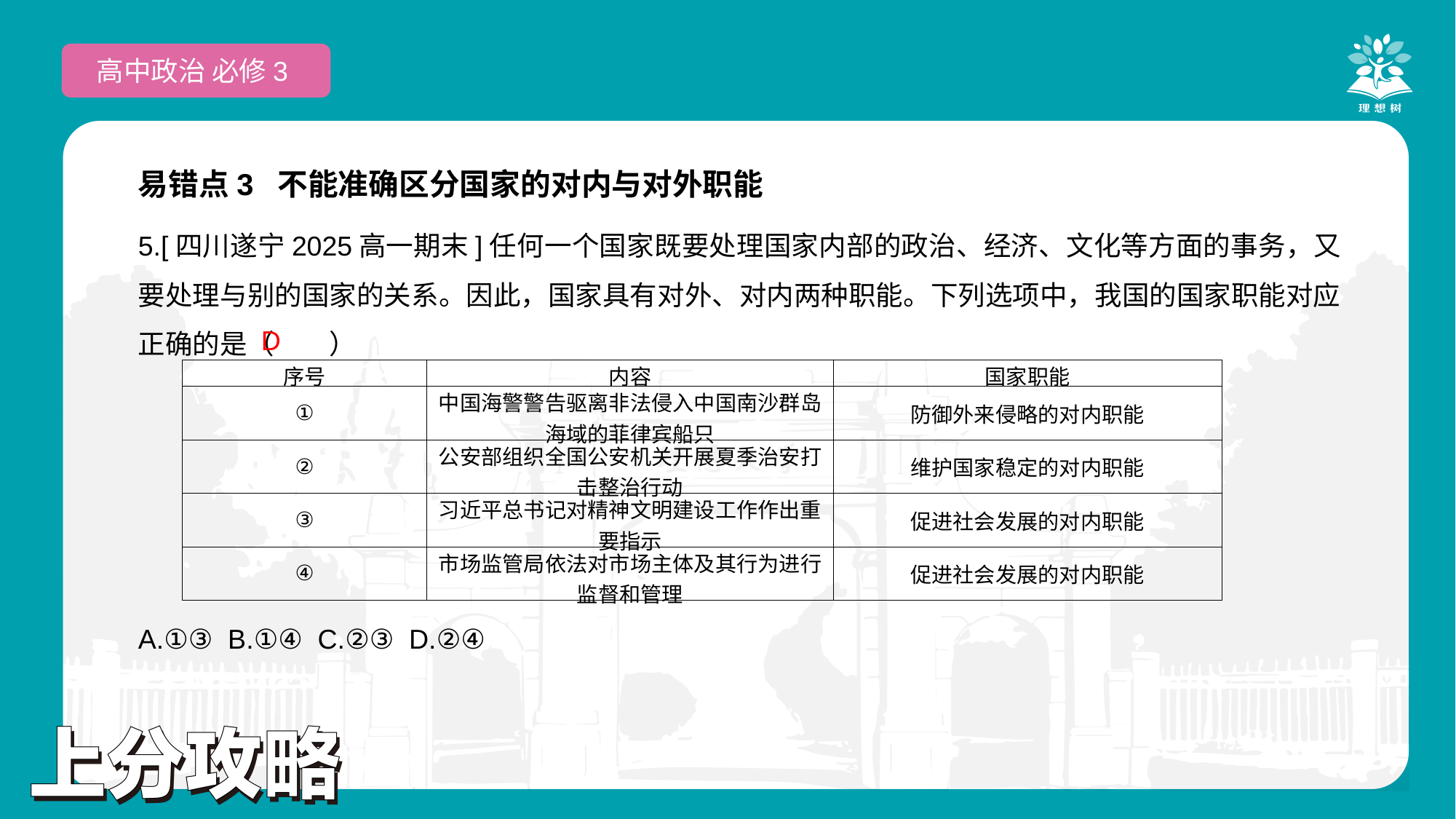

高中政治 必修3
易错点3  不能准确区分国家的对内与对外职能
5.[四川遂宁2025高一期末]任何一个国家既要处理国家内部的政治、经济、文化等方面的事务，又要处理与别的国家的关系。因此，国家具有对外、对内两种职能。下列选项中，我国的国家职能对应正确的是（　　）

A.①③  B.①④  C.②③  D.②④

D
| 序号 | 内容 | 国家职能 |
| --- | --- | --- |
| ① | 中国海警警告驱离非法侵入中国南沙群岛海域的菲律宾船只 | 防御外来侵略的对内职能 |
| ② | 公安部组织全国公安机关开展夏季治安打击整治行动 | 维护国家稳定的对内职能 |
| ③ | 习近平总书记对精神文明建设工作作出重要指示 | 促进社会发展的对内职能 |
| ④ | 市场监管局依法对市场主体及其行为进行监督和管理 | 促进社会发展的对内职能 |